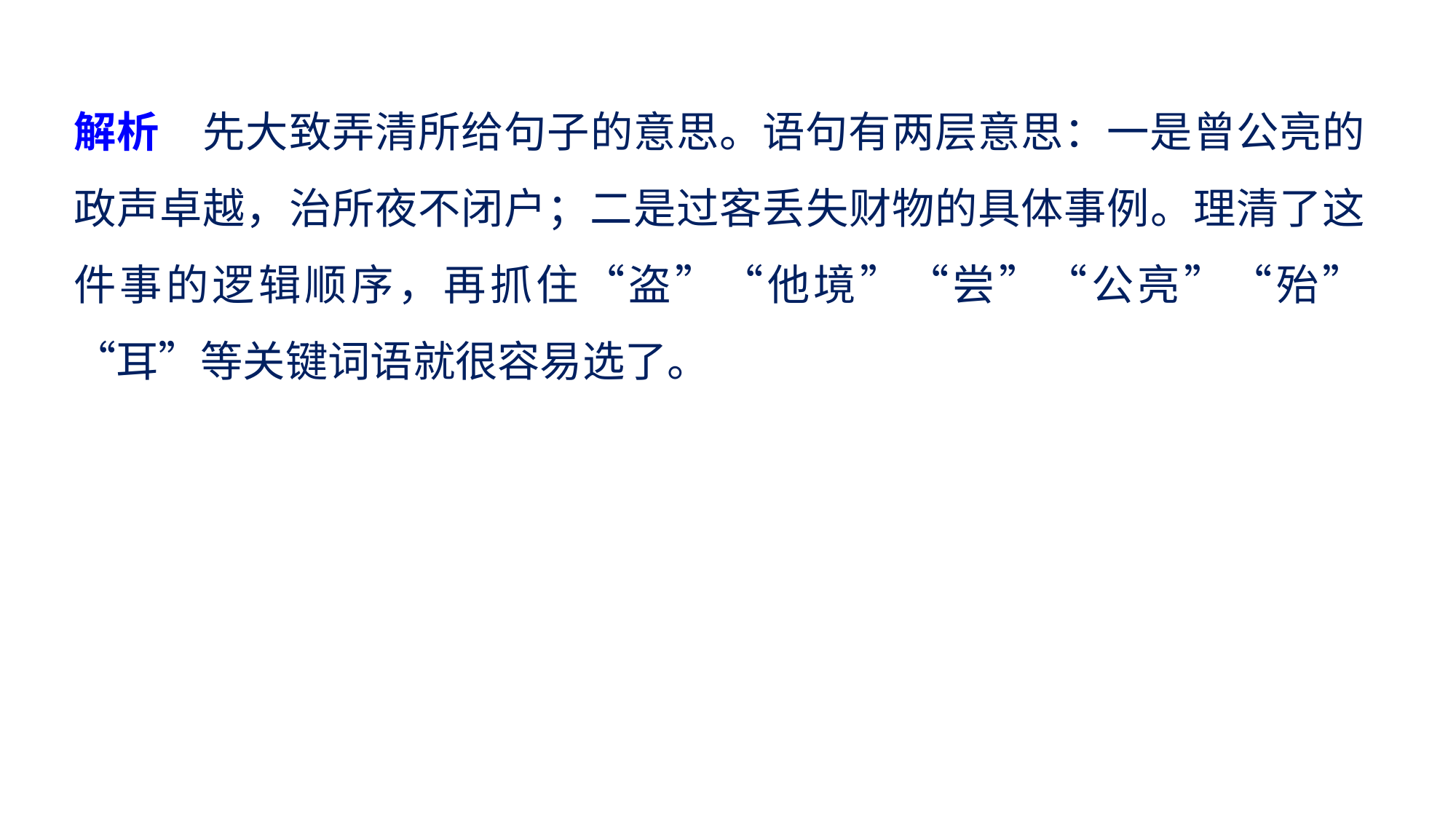

解析　先大致弄清所给句子的意思。语句有两层意思：一是曾公亮的政声卓越，治所夜不闭户；二是过客丢失财物的具体事例。理清了这件事的逻辑顺序，再抓住“盗”“他境”“尝”“公亮”“殆”“耳”等关键词语就很容易选了。